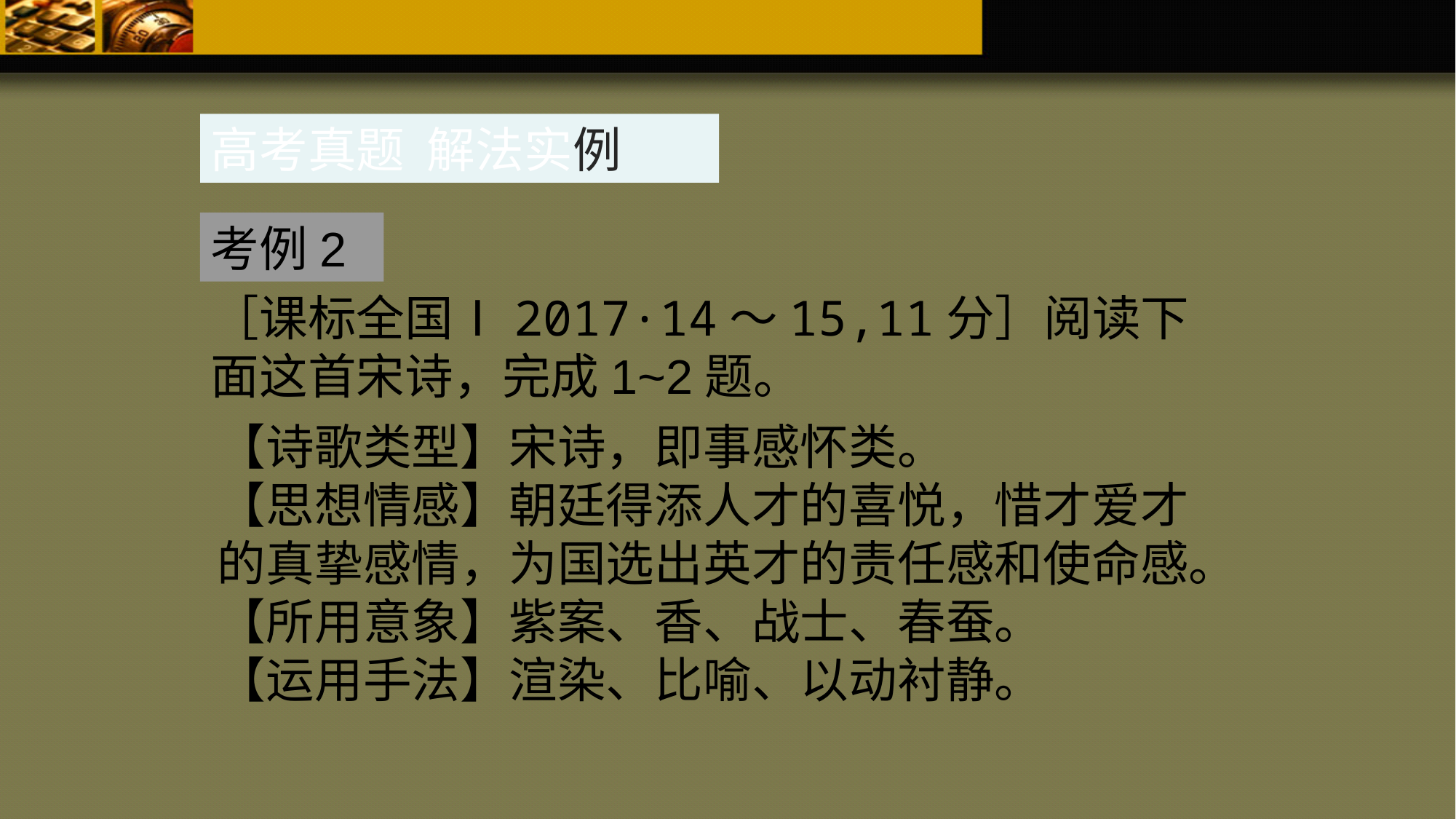

高考真题  解法实例
考例2
［课标全国Ⅰ2017·14～15,11分］阅读下面这首宋诗，完成1~2题。
【诗歌类型】宋诗，即事感怀类。
【思想情感】朝廷得添人才的喜悦，惜才爱才的真挚感情，为国选出英才的责任感和使命感。
【所用意象】紫案、香、战士、春蚕。
【运用手法】渲染、比喻、以动衬静。